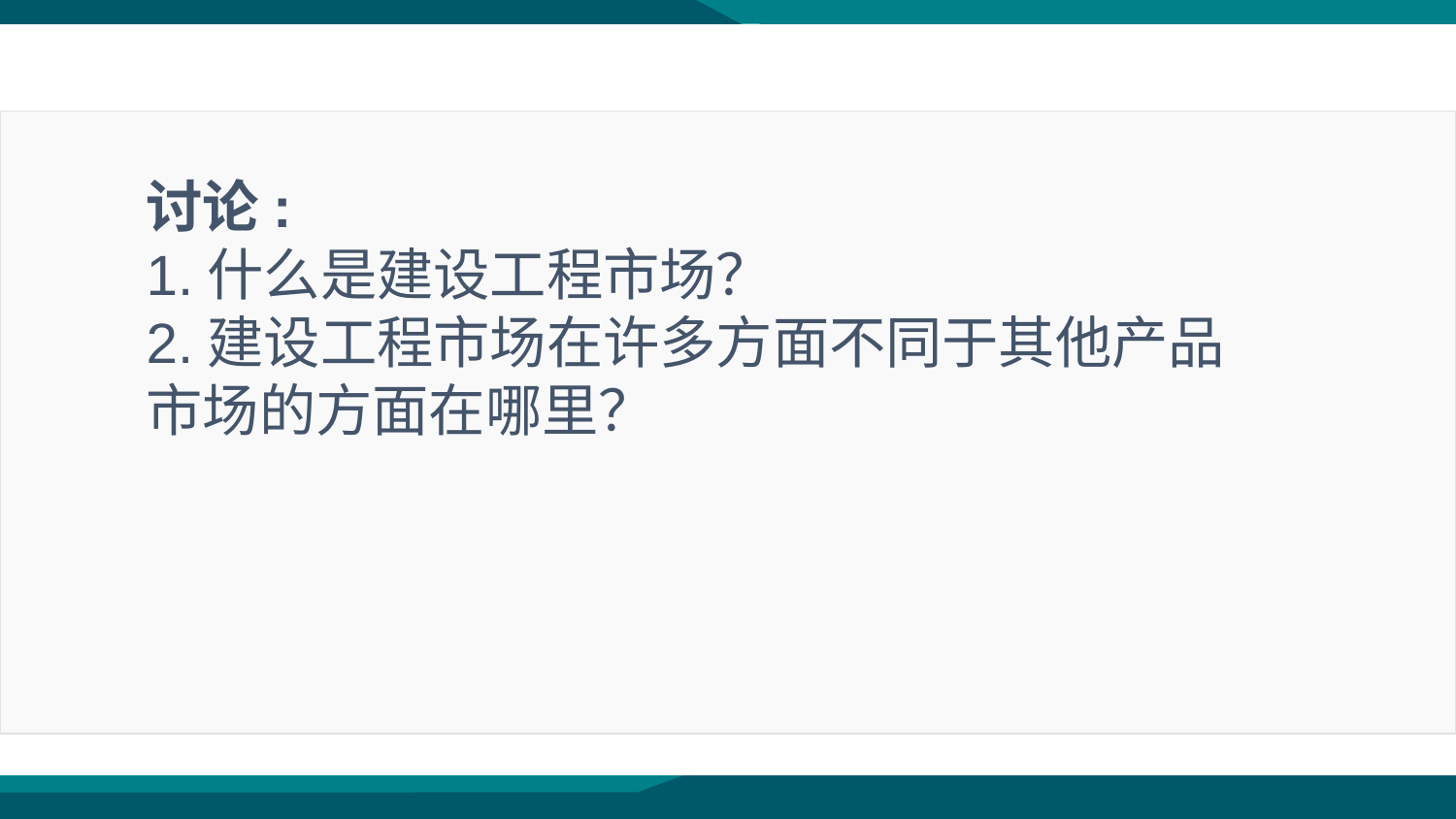

讨论:
1.什么是建设工程市场？
2.建设工程市场在许多方面不同于其他产品市场的方面在哪里？